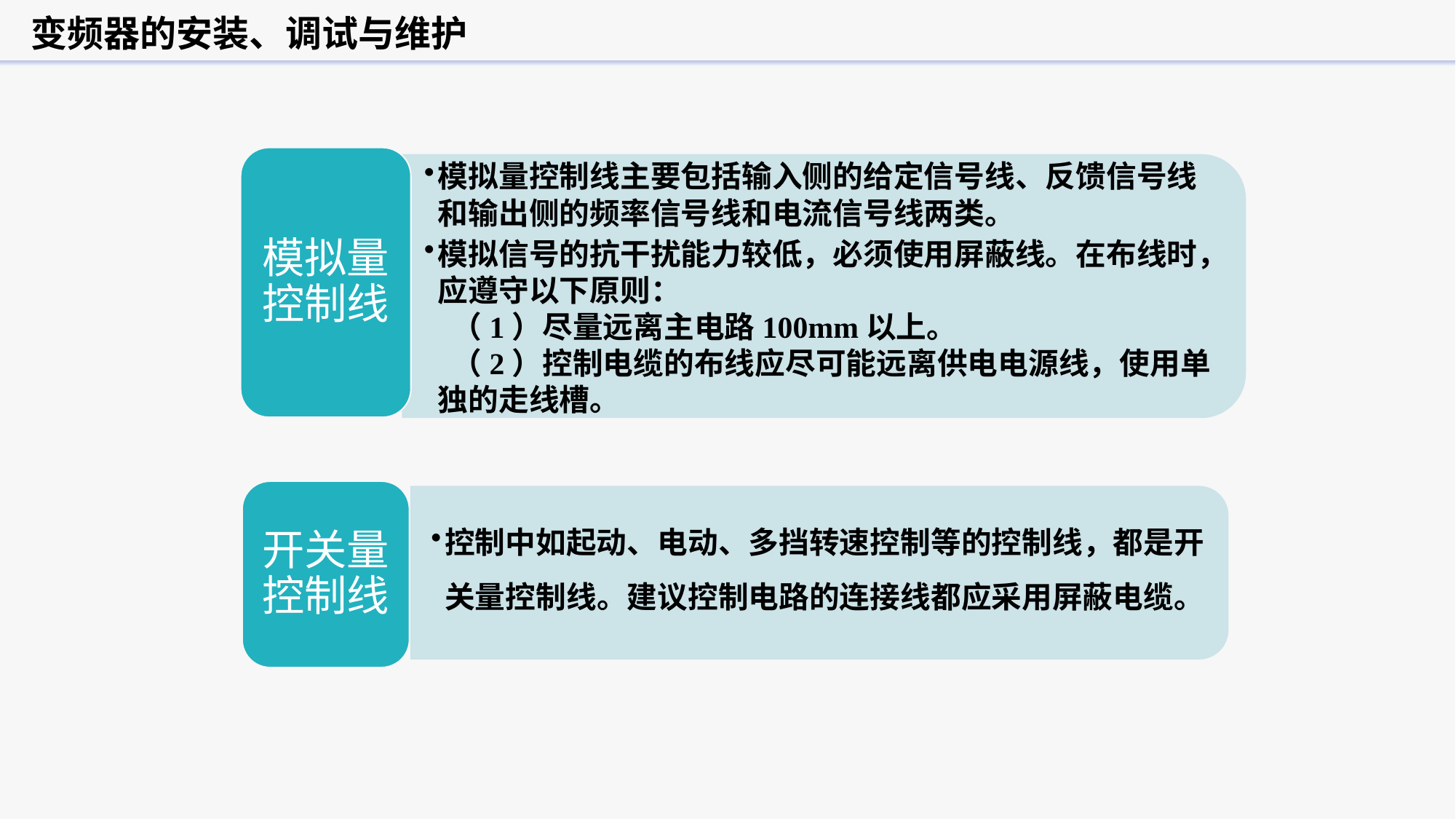

变频器的安装、调试与维护

模拟量
控制线

模拟量控制线主要包括输入侧的给定信号线、反馈信号线和输出侧的频率信号线和电流信号线两类。
模拟信号的抗干扰能力较低，必须使用屏蔽线。在布线时，应遵守以下原则：
  （1）尽量远离主电路100mm以上。
  （2）控制电缆的布线应尽可能远离供电电源线，使用单独的走线槽。

开关量
控制线

控制中如起动、电动、多挡转速控制等的控制线，都是开关量控制线。建议控制电路的连接线都应采用屏蔽电缆。